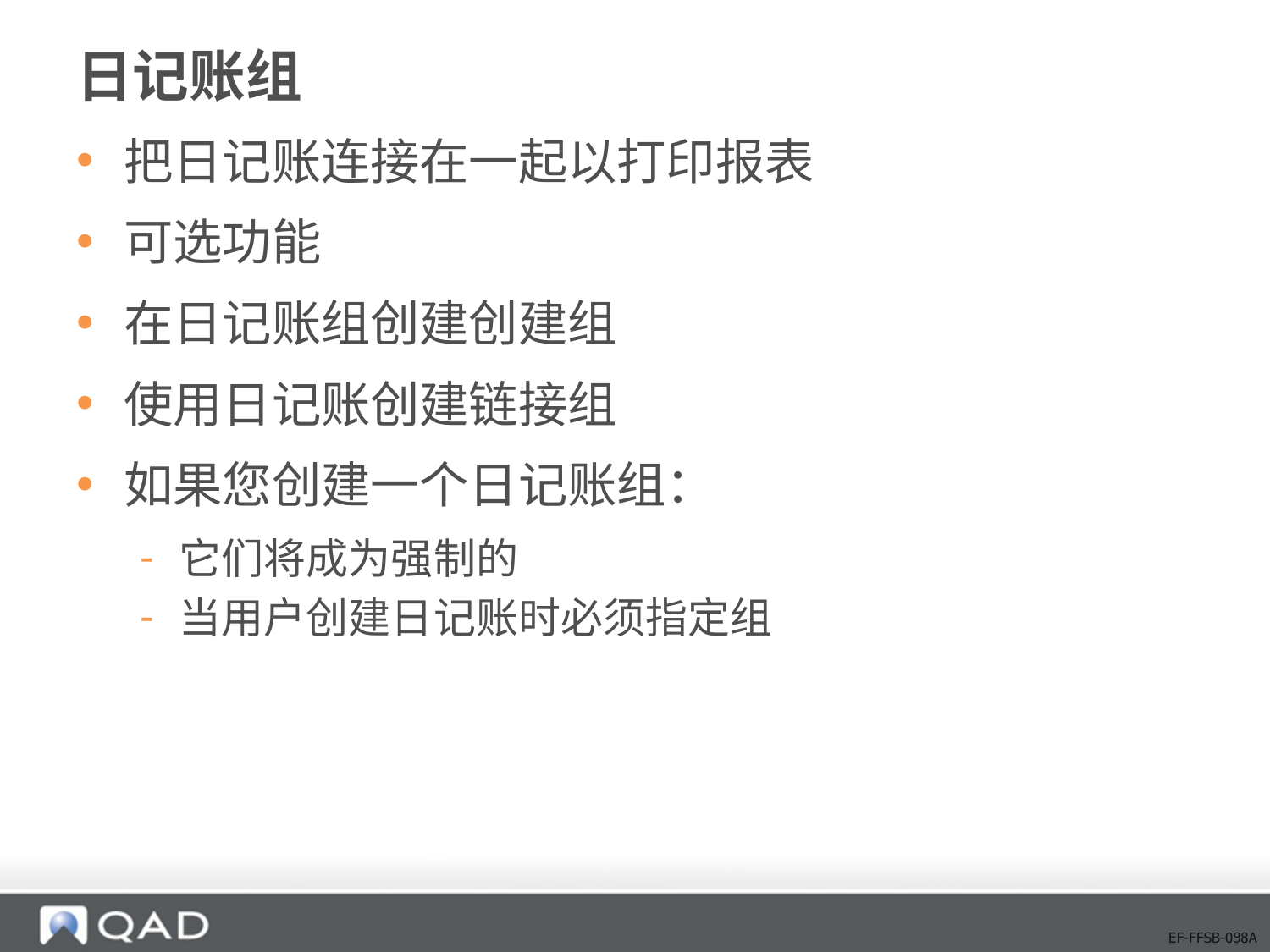

# 日记账组
把日记账连接在一起以打印报表
可选功能
在日记账组创建创建组
使用日记账创建链接组
如果您创建一个日记账组：
它们将成为强制的
当用户创建日记账时必须指定组
EF-FFSB-098A